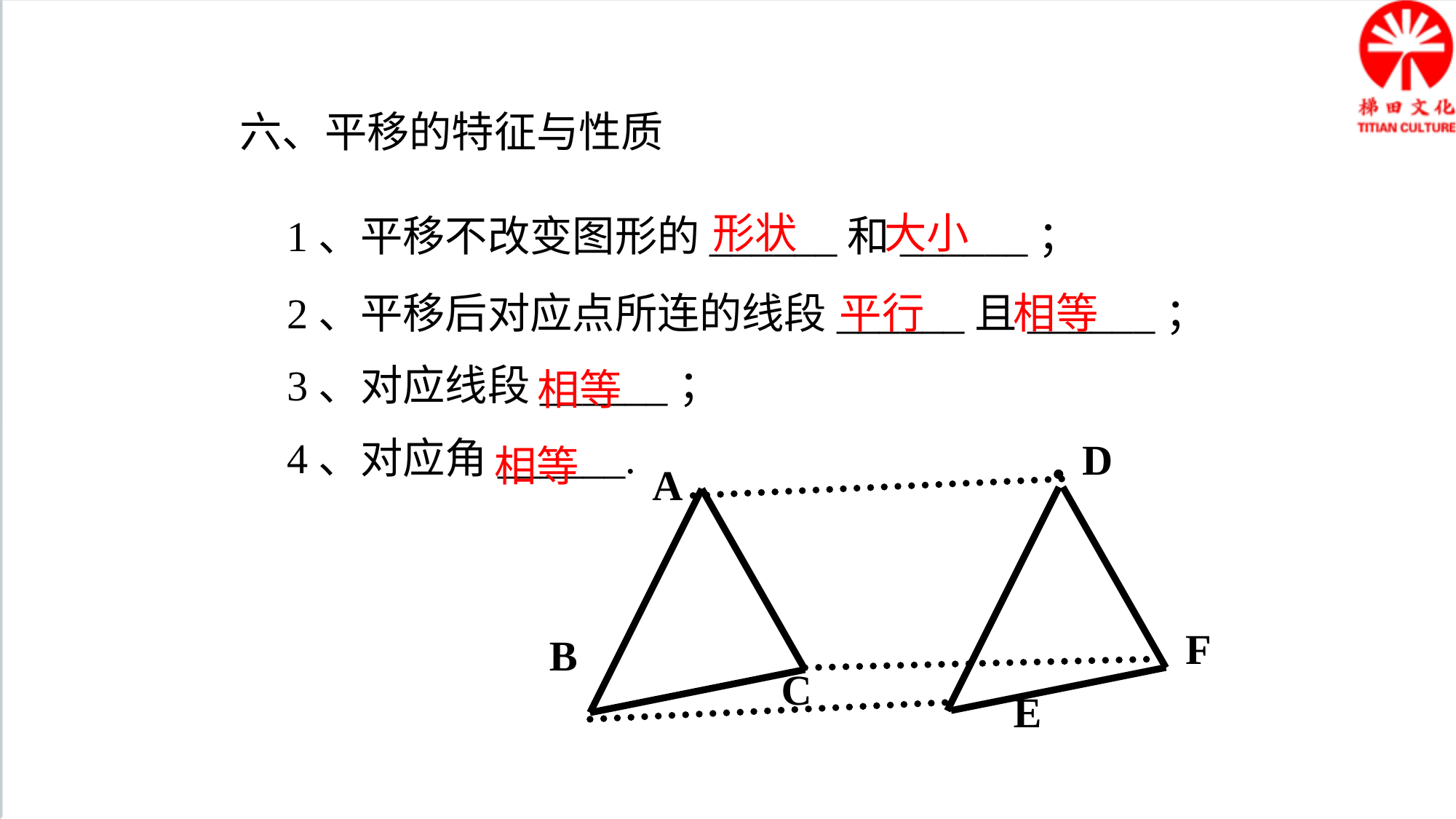

六、平移的特征与性质
形状
大小
1、平移不改变图形的______和______；
2、平移后对应点所连的线段______且______；
3、对应线段______；
4、对应角______.
平行
相等
相等
D

A

F
B
C
E
相等